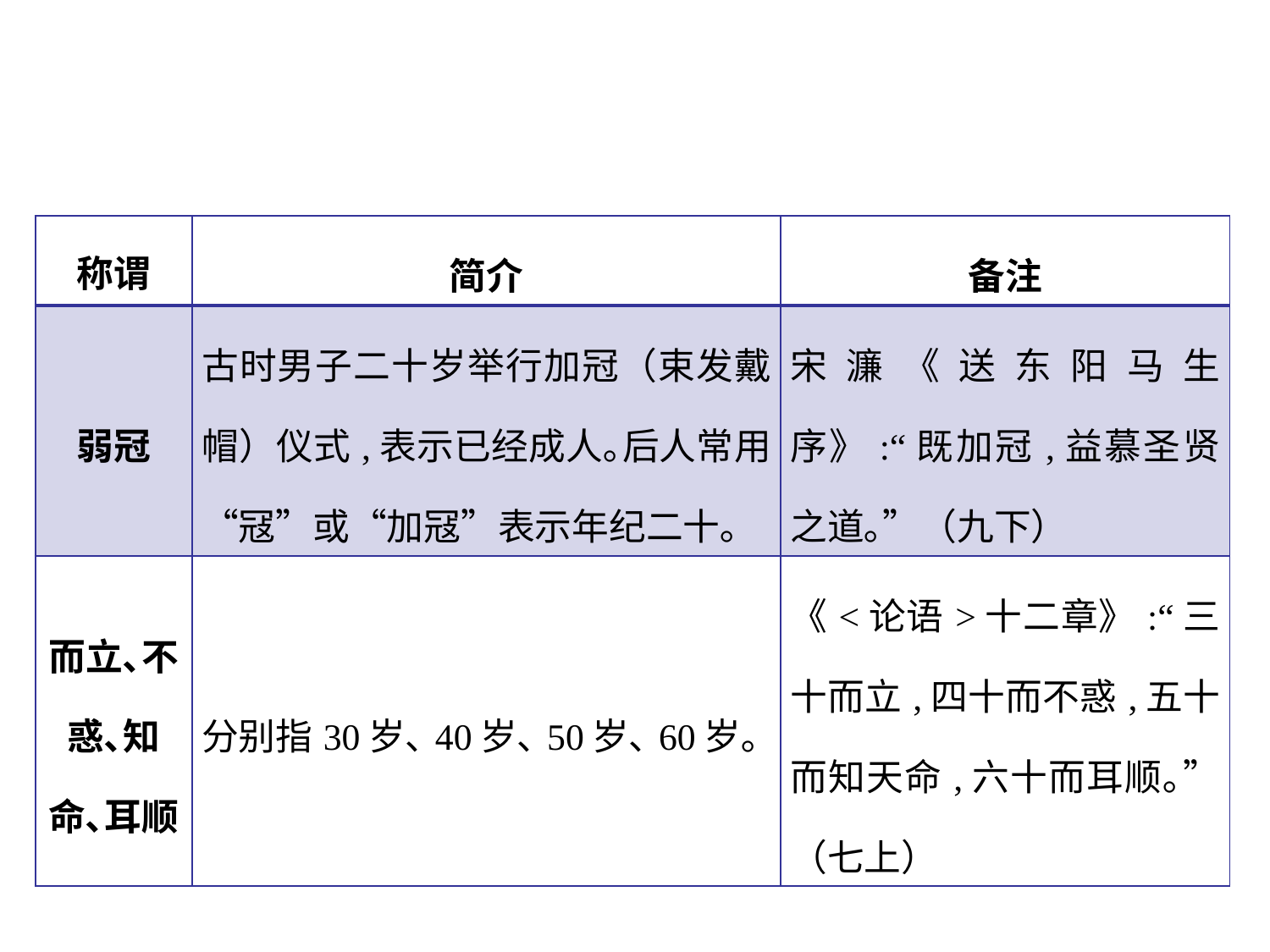

| 称谓 | 简介 | 备注 |
| --- | --- | --- |
| 弱冠 | 古时男子二十岁举行加冠（束发戴帽）仪式,表示已经成人｡后人常用“冦”或“加冦”表示年纪二十｡ | 宋濂《送东阳马生序》:“既加冠,益慕圣贤之道｡”（九下） |
| 而立､不 惑､知 命､耳顺 | 分别指30岁､40岁､50岁､60岁｡ | 《<论语>十二章》:“三十而立,四十而不惑,五十而知天命,六十而耳顺｡”（七上） |